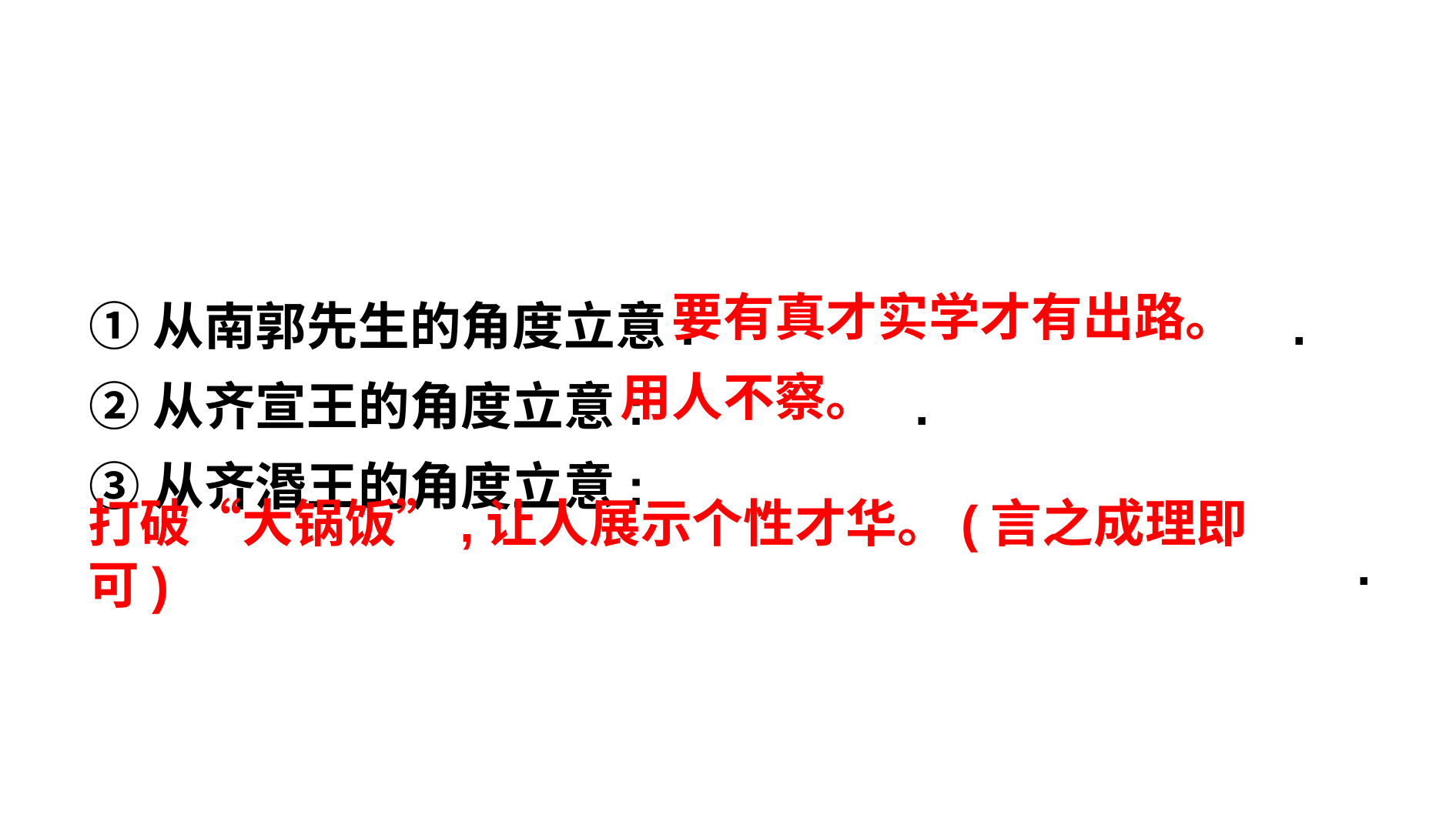

①从南郭先生的角度立意:                                          .
②从齐宣王的角度立意:                   .
③从齐湣王的角度立意:
                                                                                         .
要有真才实学才有出路。
用人不察。
打破“大锅饭”,让人展示个性才华。(言之成理即可)